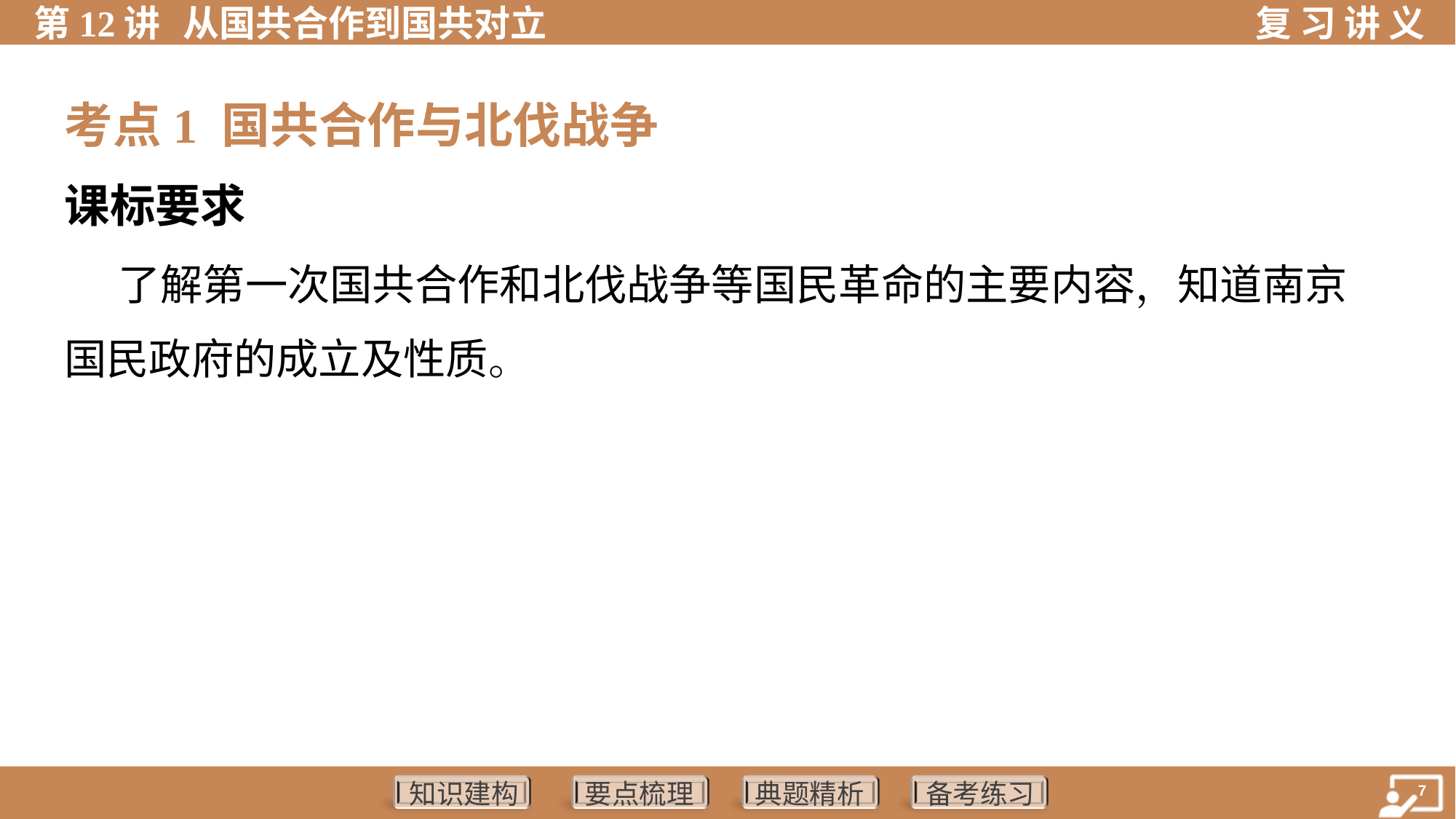

考点1 国共合作与北伐战争
课标要求
    了解第一次国共合作和北伐战争等国民革命的主要内容，知道南京
国民政府的成立及性质。